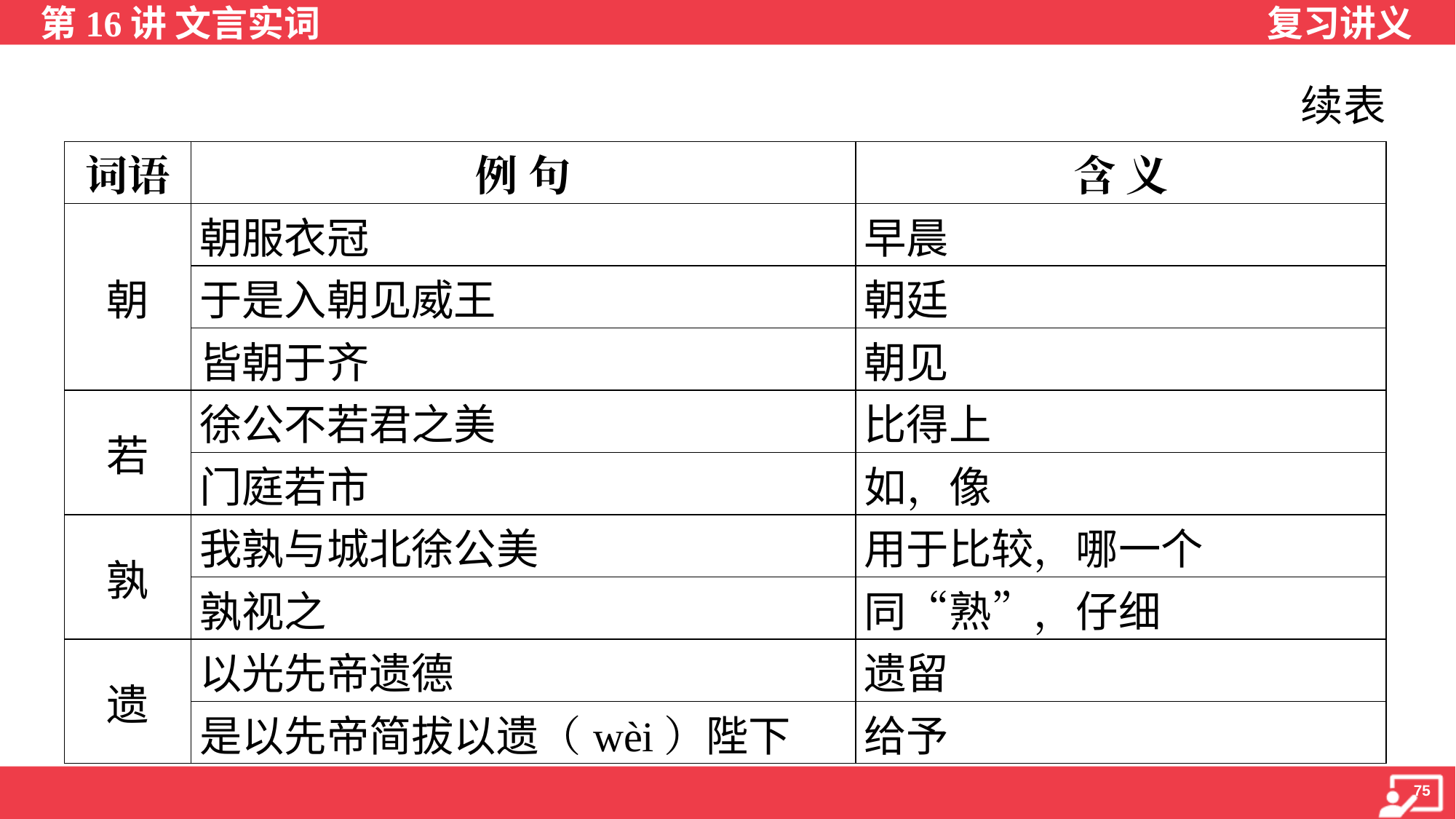

续表
| 词语 | 例 句 | 含 义 |
| --- | --- | --- |
| 朝 | 朝服衣冠 | 早晨 |
|  | 于是入朝见威王 | 朝廷 |
|  | 皆朝于齐 | 朝见 |
| 若 | 徐公不若君之美 | 比得上 |
|  | 门庭若市 | 如，像 |
| 孰 | 我孰与城北徐公美 | 用于比较，哪一个 |
|  | 孰视之 | 同“熟”，仔细 |
| 遗 | 以光先帝遗德 | 遗留 |
|  | 是以先帝简拔以遗（wèi）陛下 | 给予 |